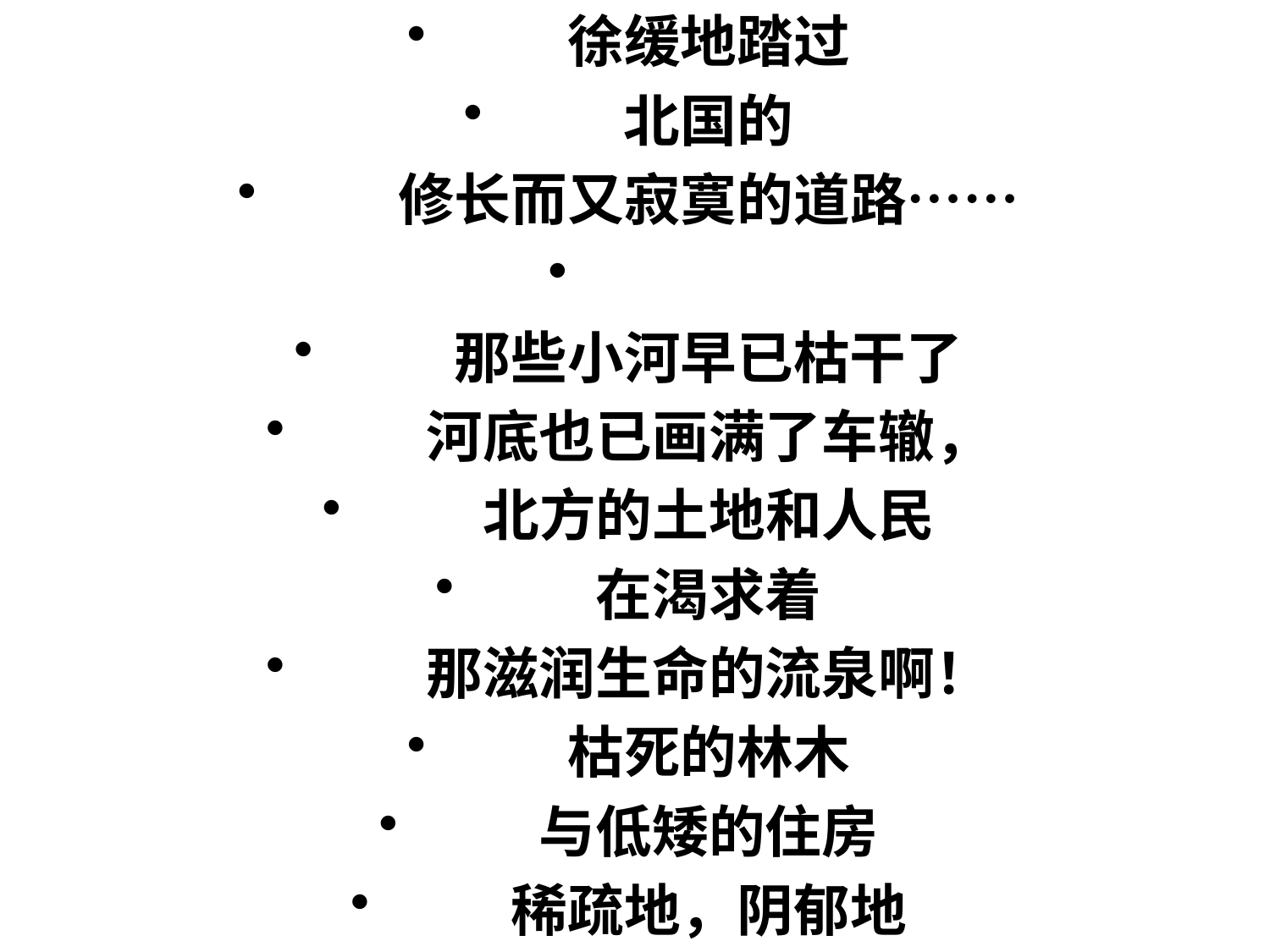

徐缓地踏过
　　北国的
　　修长而又寂寞的道路……

　　那些小河早已枯干了
　　河底也已画满了车辙，
　　北方的土地和人民
　　在渴求着
　　那滋润生命的流泉啊！
　　枯死的林木
　　与低矮的住房
　　稀疏地，阴郁地